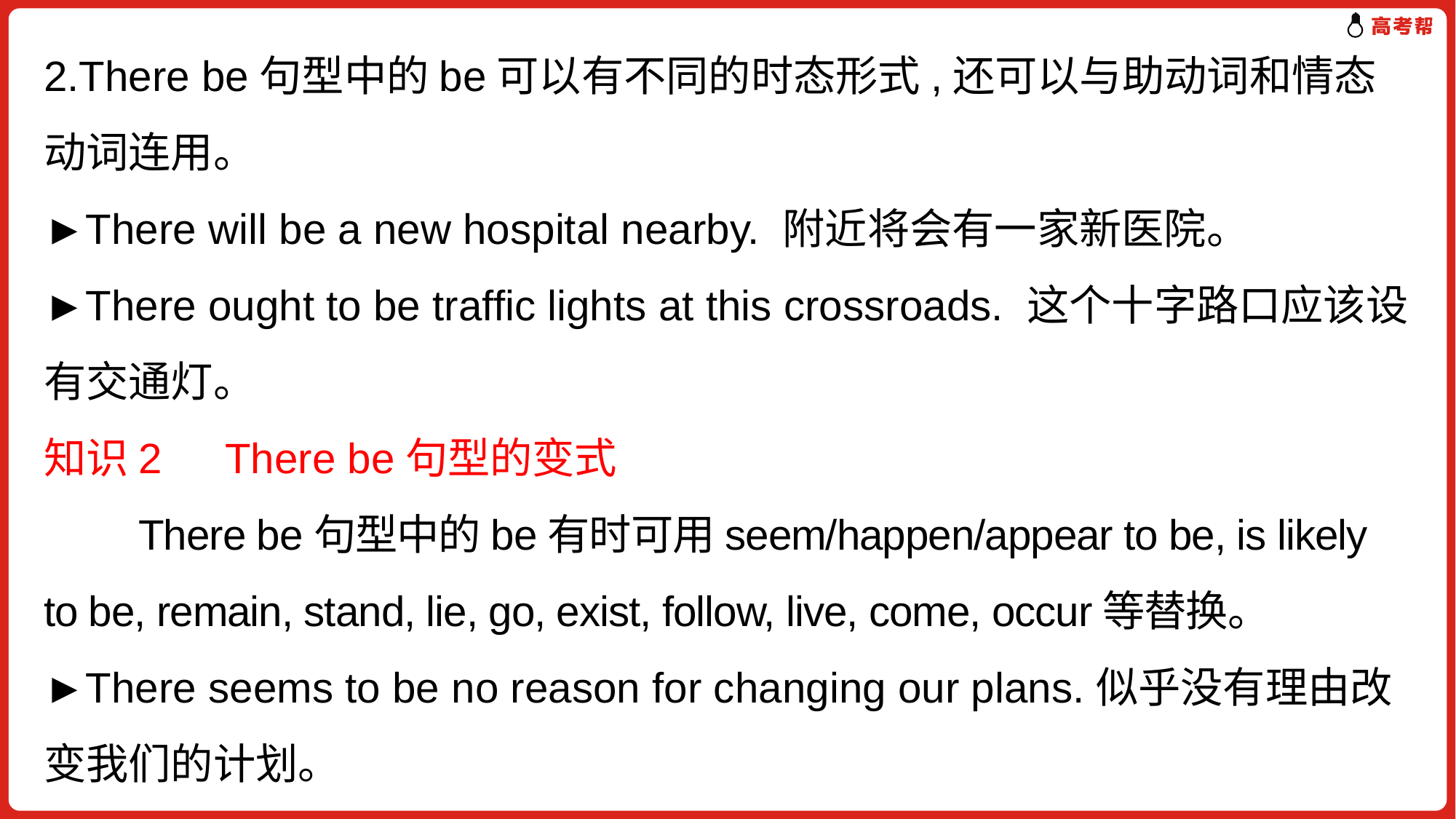

2.There be句型中的be可以有不同的时态形式,还可以与助动词和情态动词连用。
►There will be a new hospital nearby. 附近将会有一家新医院。
►There ought to be traffic lights at this crossroads. 这个十字路口应该设有交通灯。
知识2　There be句型的变式
　　There be句型中的be有时可用seem/happen/appear to be, is likely to be, remain, stand, lie, go, exist, follow, live, come, occur等替换。
►There seems to be no reason for changing our plans.似乎没有理由改变我们的计划。